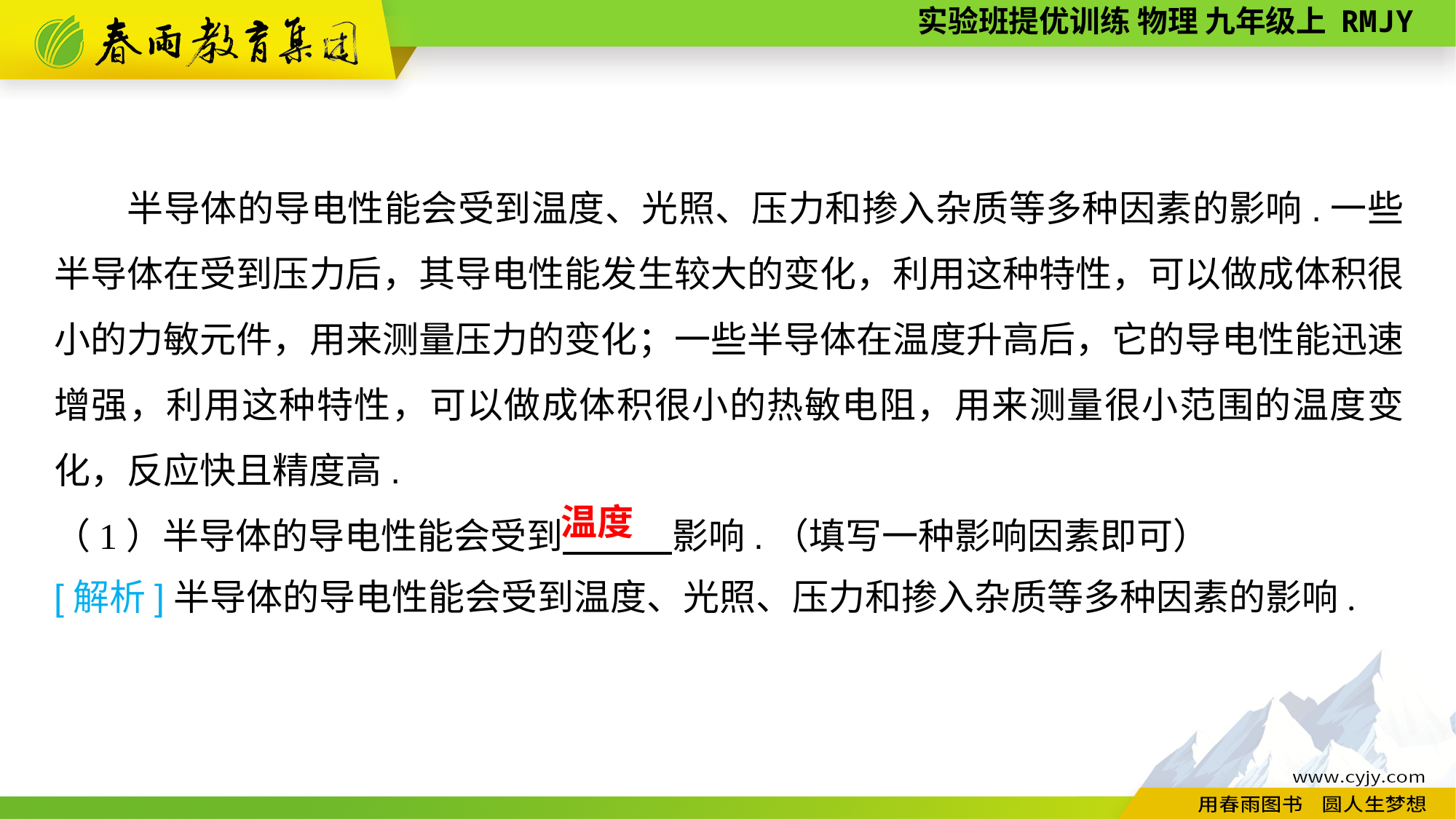

半导体的导电性能会受到温度、光照、压力和掺入杂质等多种因素的影响.一些半导体在受到压力后，其导电性能发生较大的变化，利用这种特性，可以做成体积很小的力敏元件，用来测量压力的变化；一些半导体在温度升高后，它的导电性能迅速增强，利用这种特性，可以做成体积很小的热敏电阻，用来测量很小范围的温度变化，反应快且精度高.
（1）半导体的导电性能会受到　　　影响.（填写一种影响因素即可）

温度
[解析]半导体的导电性能会受到温度、光照、压力和掺入杂质等多种因素的影响.